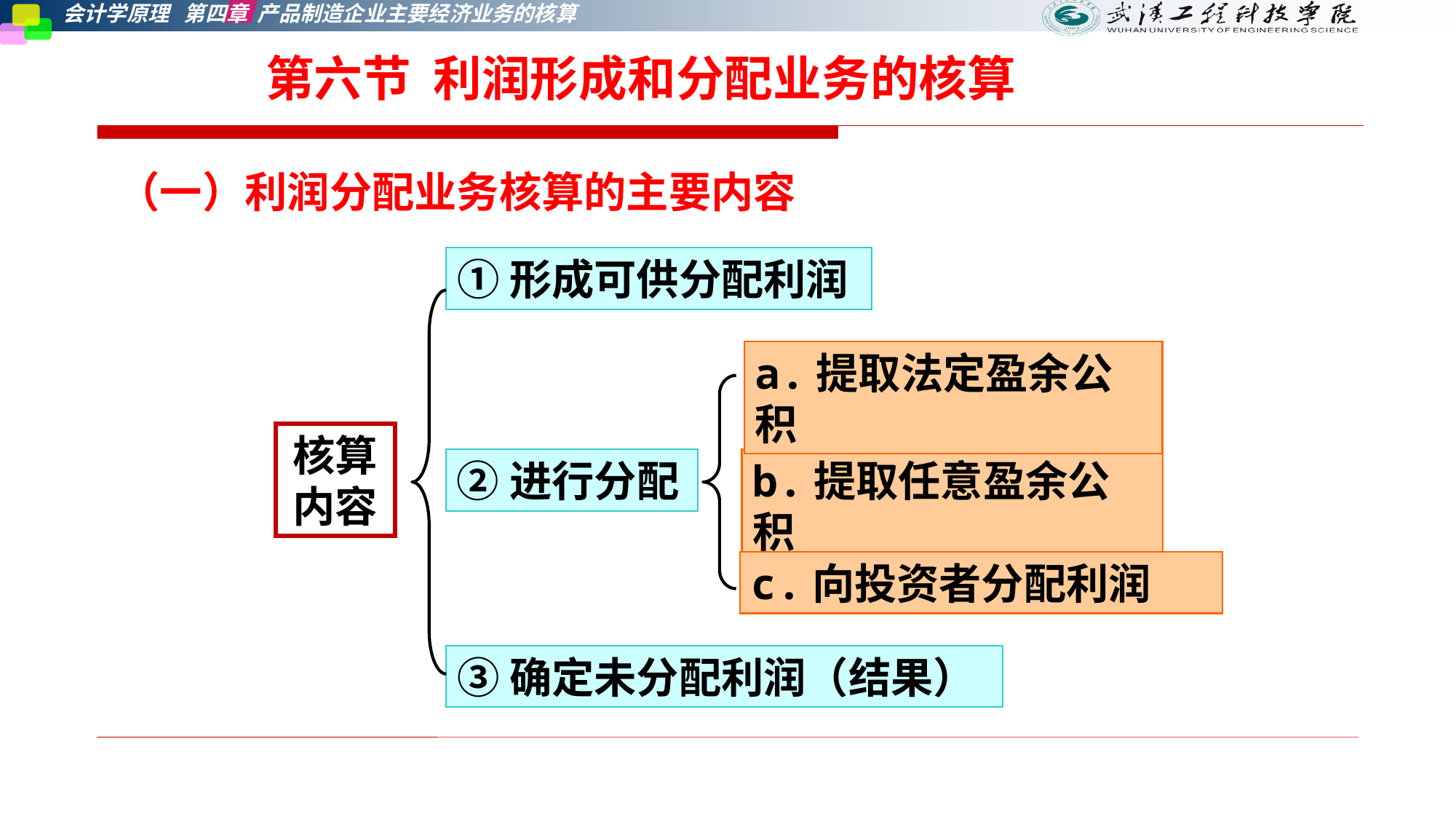

# 第六节  利润形成和分配业务的核算
（一）利润分配业务核算的主要内容

①形成可供分配利润

a.提取法定盈余公积

核算内容
②进行分配
b.提取任意盈余公积
c.向投资者分配利润
③确定未分配利润（结果）